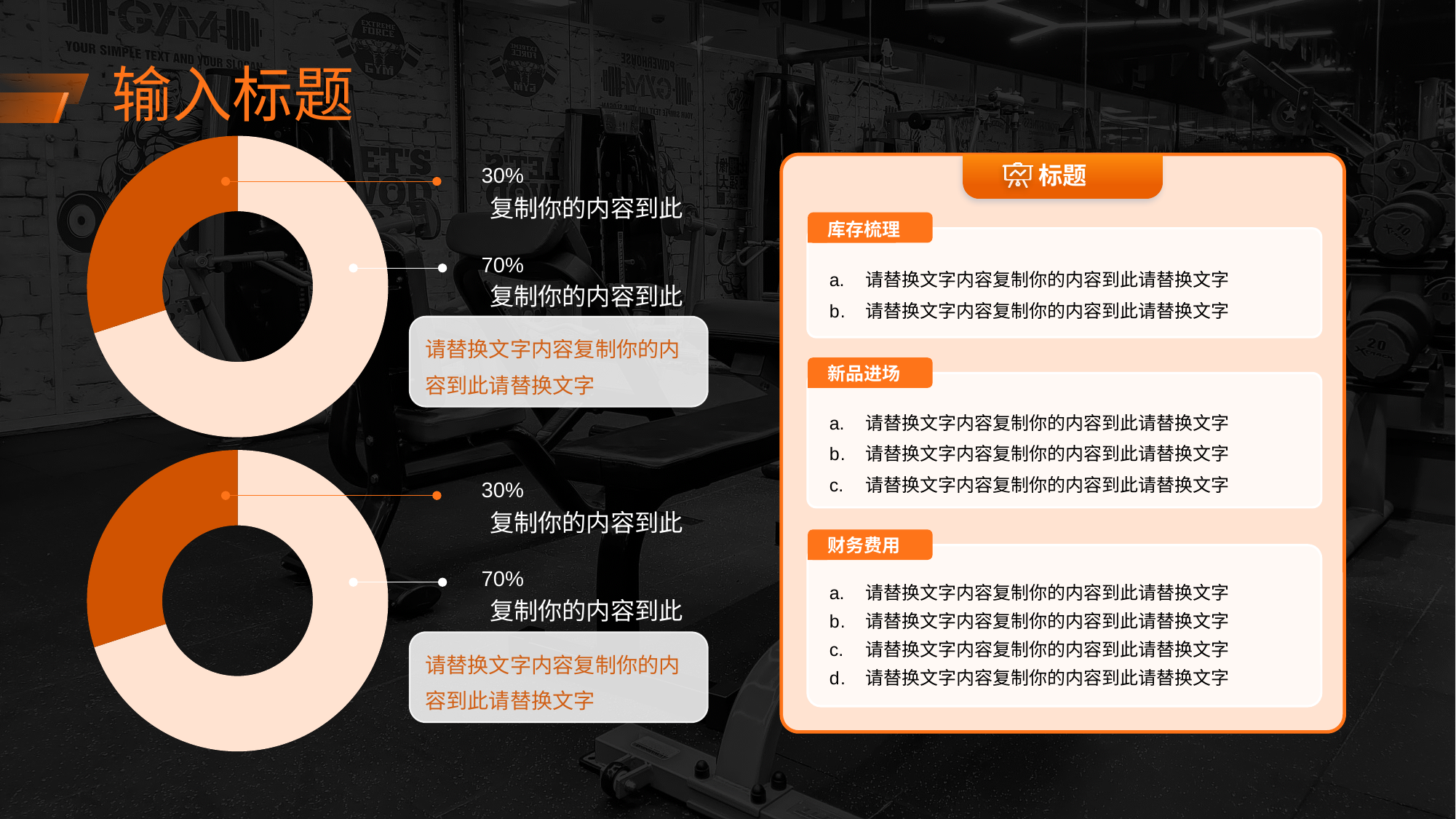

输入标题

### Chart

| Category | 销售额 |
|---|---|
| 第一季度 | 7.0 |
| 第二季度 | 3.0 |
标题

库存梳理

请替换文字内容复制你的内容到此请替换文字
请替换文字内容复制你的内容到此请替换文字
新品进场

请替换文字内容复制你的内容到此请替换文字
请替换文字内容复制你的内容到此请替换文字
请替换文字内容复制你的内容到此请替换文字
财务费用

请替换文字内容复制你的内容到此请替换文字
请替换文字内容复制你的内容到此请替换文字
请替换文字内容复制你的内容到此请替换文字
请替换文字内容复制你的内容到此请替换文字
30%
复制你的内容到此
70%
复制你的内容到此
请替换文字内容复制你的内容到此请替换文字

### Chart

| Category | 销售额 |
|---|---|
| 第一季度 | 7.0 |
| 第二季度 | 3.0 |
30%
复制你的内容到此
70%
复制你的内容到此
请替换文字内容复制你的内容到此请替换文字